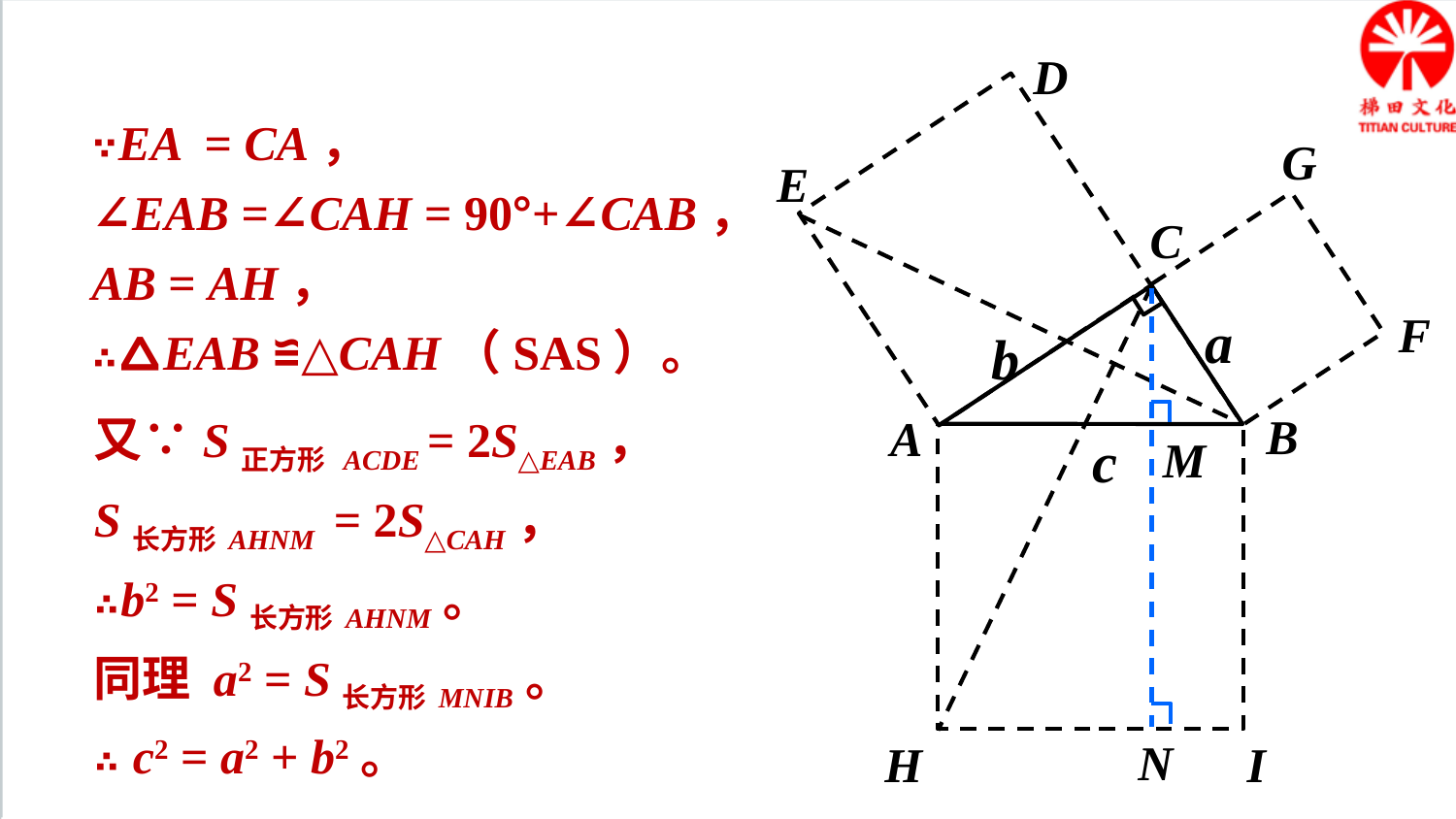

D
∵EA  = CA，
∠EAB =∠CAH = 90°+∠CAB，
AB = AH，
∴△EAB ≌△CAH（SAS）。
G

E
C
a
b

B
A
c

F

M

N

又∵S正方形 ACDE = 2S△EAB，
S长方形AHNM  = 2S△CAH，
∴b2 = S长方形AHNM。
同理 a2 = S长方形MNIB。
∴ c2 = a2 + b2。

H
I